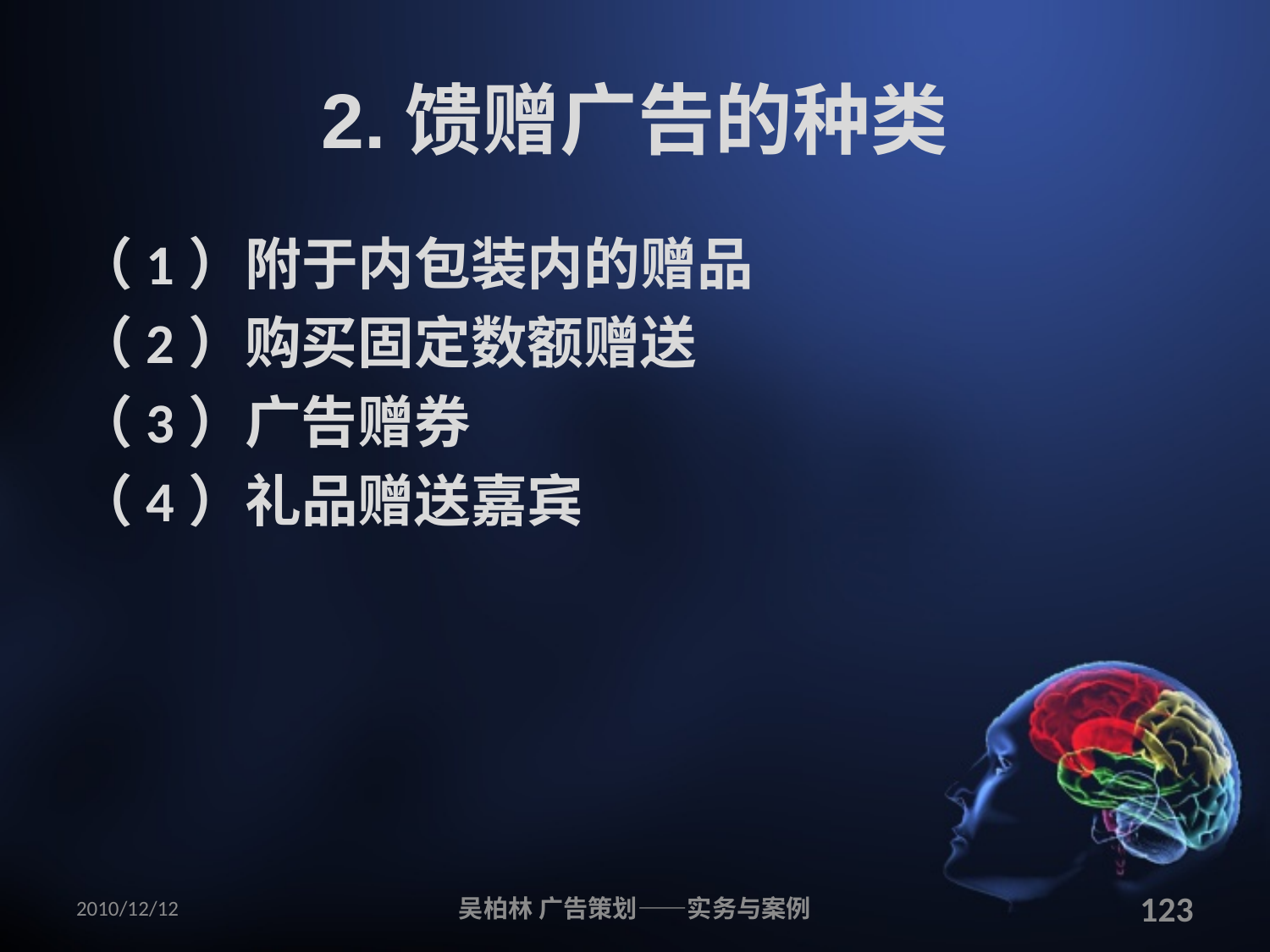

# 2.馈赠广告的种类
（1）附于内包装内的赠品
（2）购买固定数额赠送
（3）广告赠券
（4）礼品赠送嘉宾
2010/12/12
吴柏林 广告策划——实务与案例
123